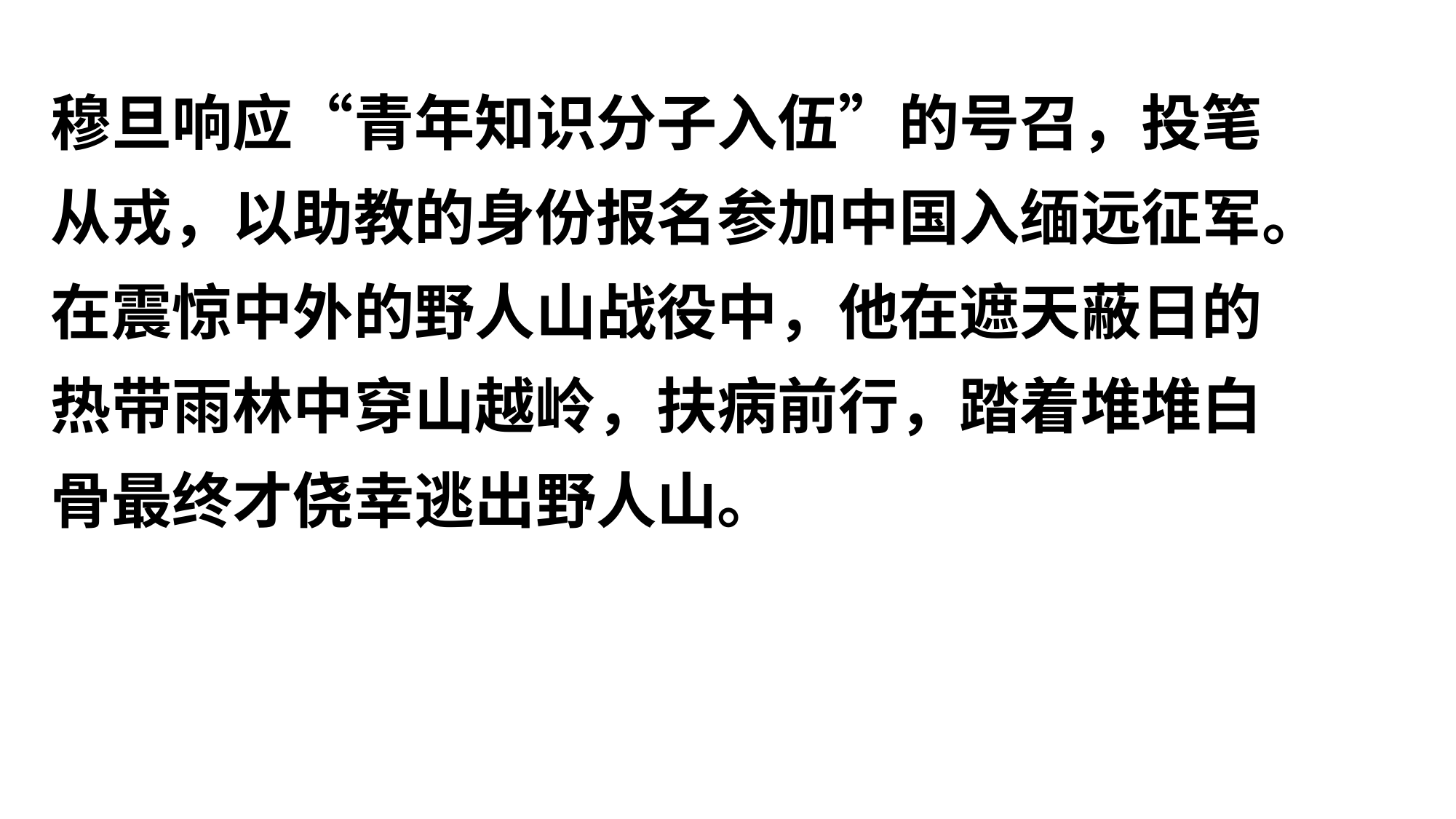

穆旦响应“青年知识分子入伍”的号召，投笔从戎，以助教的身份报名参加中国入缅远征军。在震惊中外的野人山战役中，他在遮天蔽日的热带雨林中穿山越岭，扶病前行，踏着堆堆白骨最终才侥幸逃出野人山。